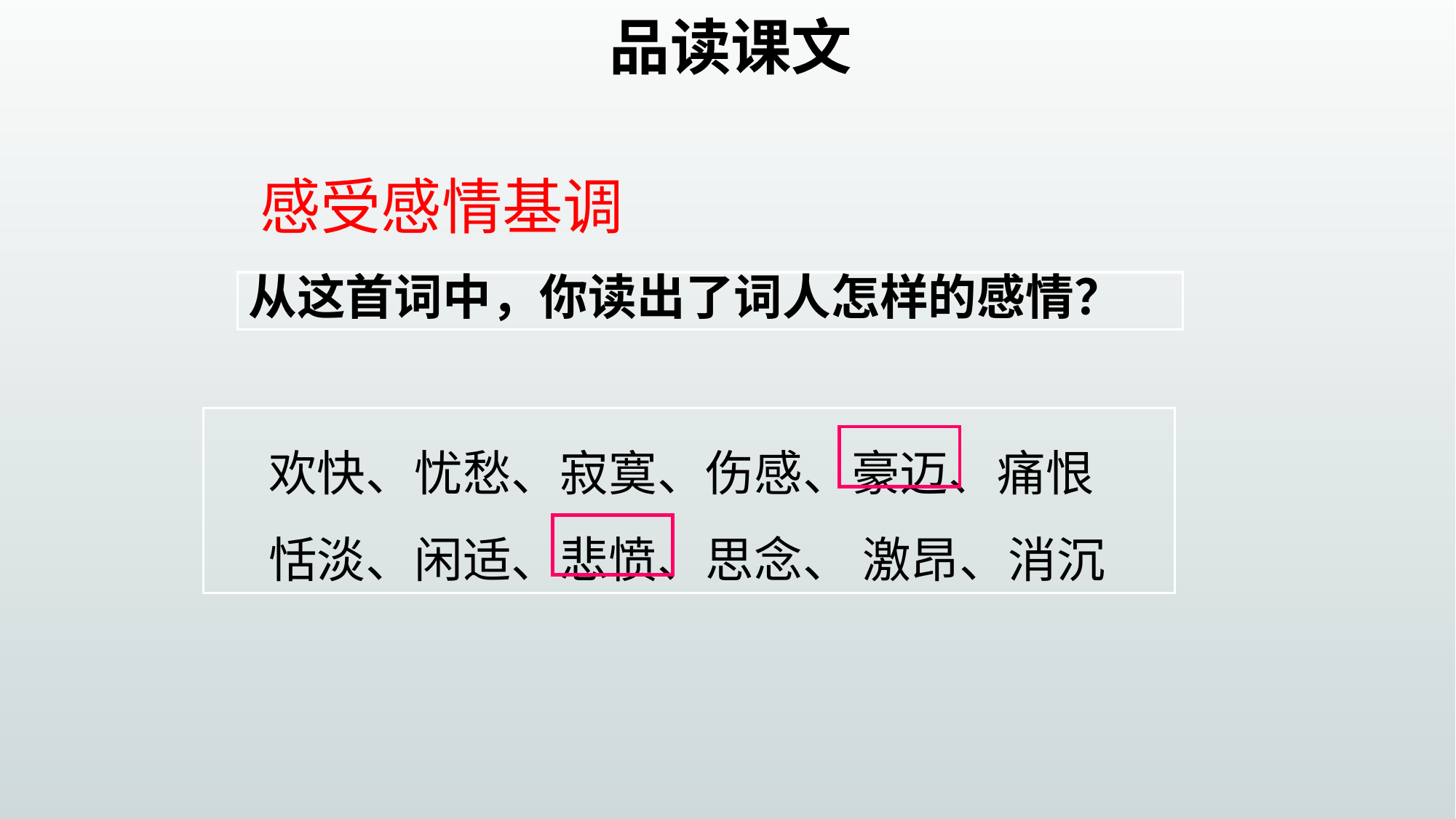

品读课文
感受感情基调
从这首词中，你读出了词人怎样的感情？
欢快、忧愁、寂寞、伤感、豪迈、痛恨
恬淡、闲适、悲愤、思念、 激昂、消沉